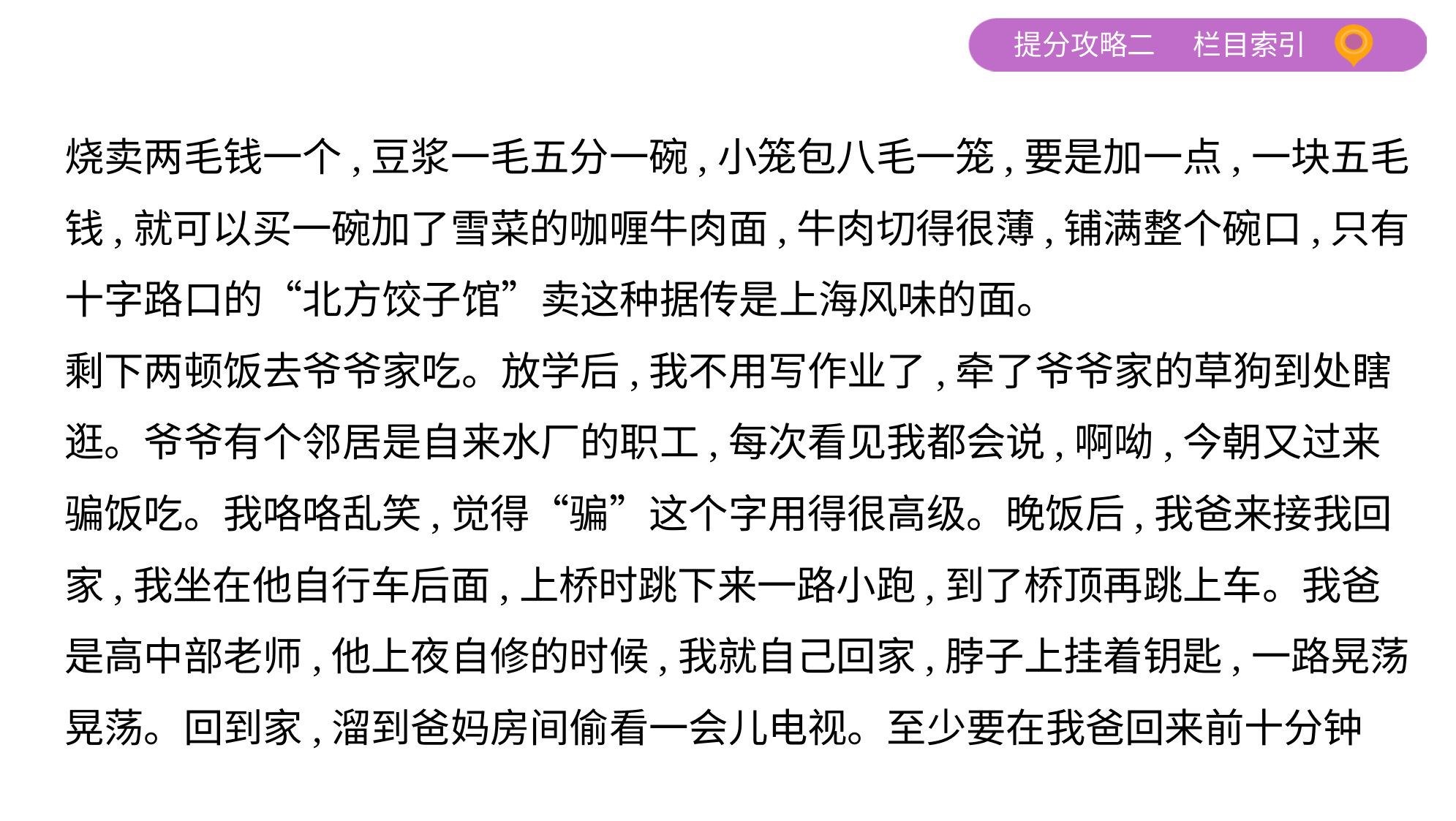

烧卖两毛钱一个,豆浆一毛五分一碗,小笼包八毛一笼,要是加一点,一块五毛
钱,就可以买一碗加了雪菜的咖喱牛肉面,牛肉切得很薄,铺满整个碗口,只有
十字路口的“北方饺子馆”卖这种据传是上海风味的面。
剩下两顿饭去爷爷家吃。放学后,我不用写作业了,牵了爷爷家的草狗到处瞎
逛。爷爷有个邻居是自来水厂的职工,每次看见我都会说,啊呦,今朝又过来
骗饭吃。我咯咯乱笑,觉得“骗”这个字用得很高级。晚饭后,我爸来接我回
家,我坐在他自行车后面,上桥时跳下来一路小跑,到了桥顶再跳上车。我爸
是高中部老师,他上夜自修的时候,我就自己回家,脖子上挂着钥匙,一路晃荡
晃荡。回到家,溜到爸妈房间偷看一会儿电视。至少要在我爸回来前十分钟